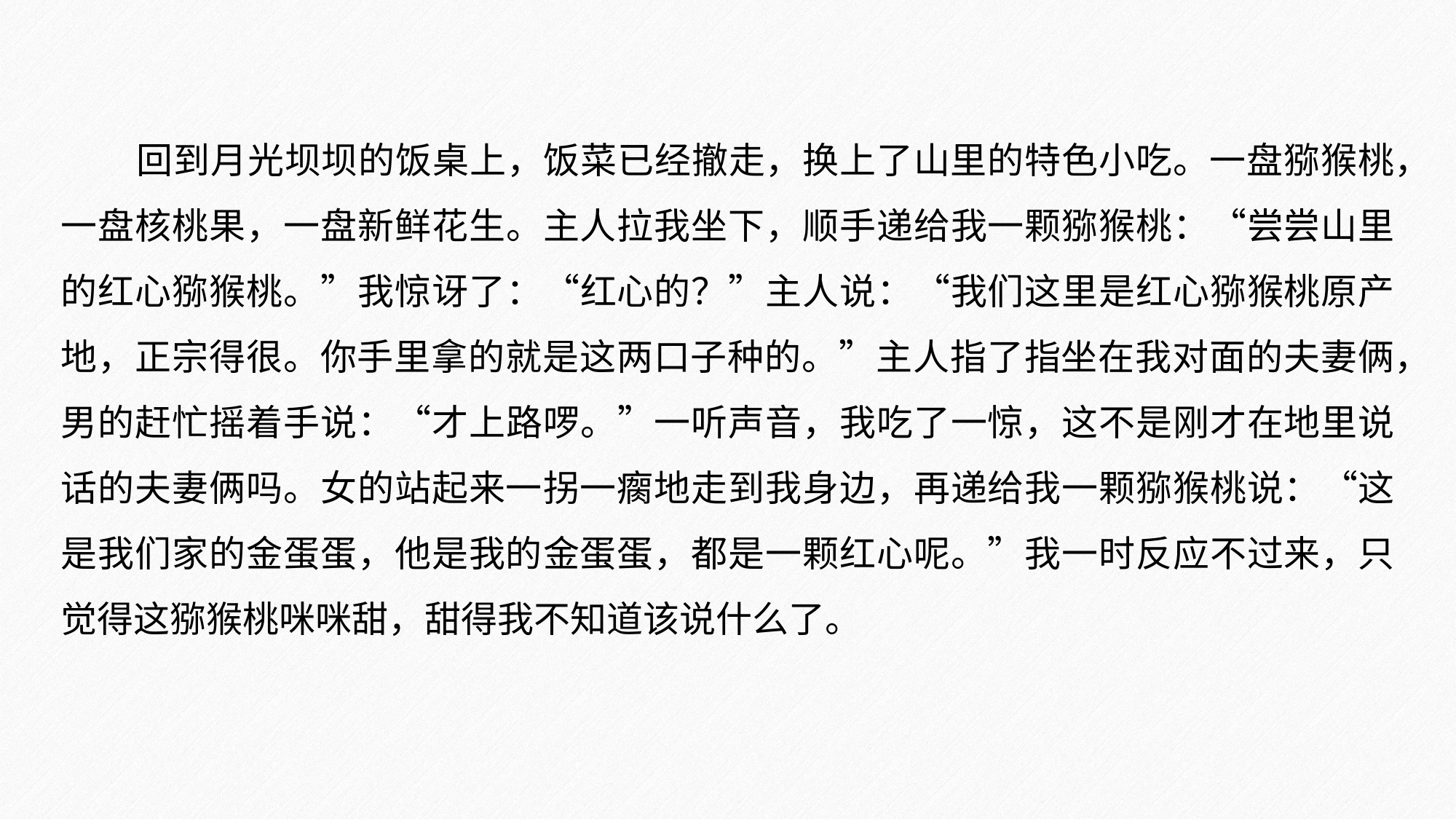

回到月光坝坝的饭桌上，饭菜已经撤走，换上了山里的特色小吃。一盘猕猴桃，一盘核桃果，一盘新鲜花生。主人拉我坐下，顺手递给我一颗猕猴桃：“尝尝山里的红心猕猴桃。”我惊讶了：“红心的？”主人说：“我们这里是红心猕猴桃原产地，正宗得很。你手里拿的就是这两口子种的。”主人指了指坐在我对面的夫妻俩，男的赶忙摇着手说：“才上路啰。”一听声音，我吃了一惊，这不是刚才在地里说话的夫妻俩吗。女的站起来一拐一瘸地走到我身边，再递给我一颗猕猴桃说：“这是我们家的金蛋蛋，他是我的金蛋蛋，都是一颗红心呢。”我一时反应不过来，只觉得这猕猴桃咪咪甜，甜得我不知道该说什么了。